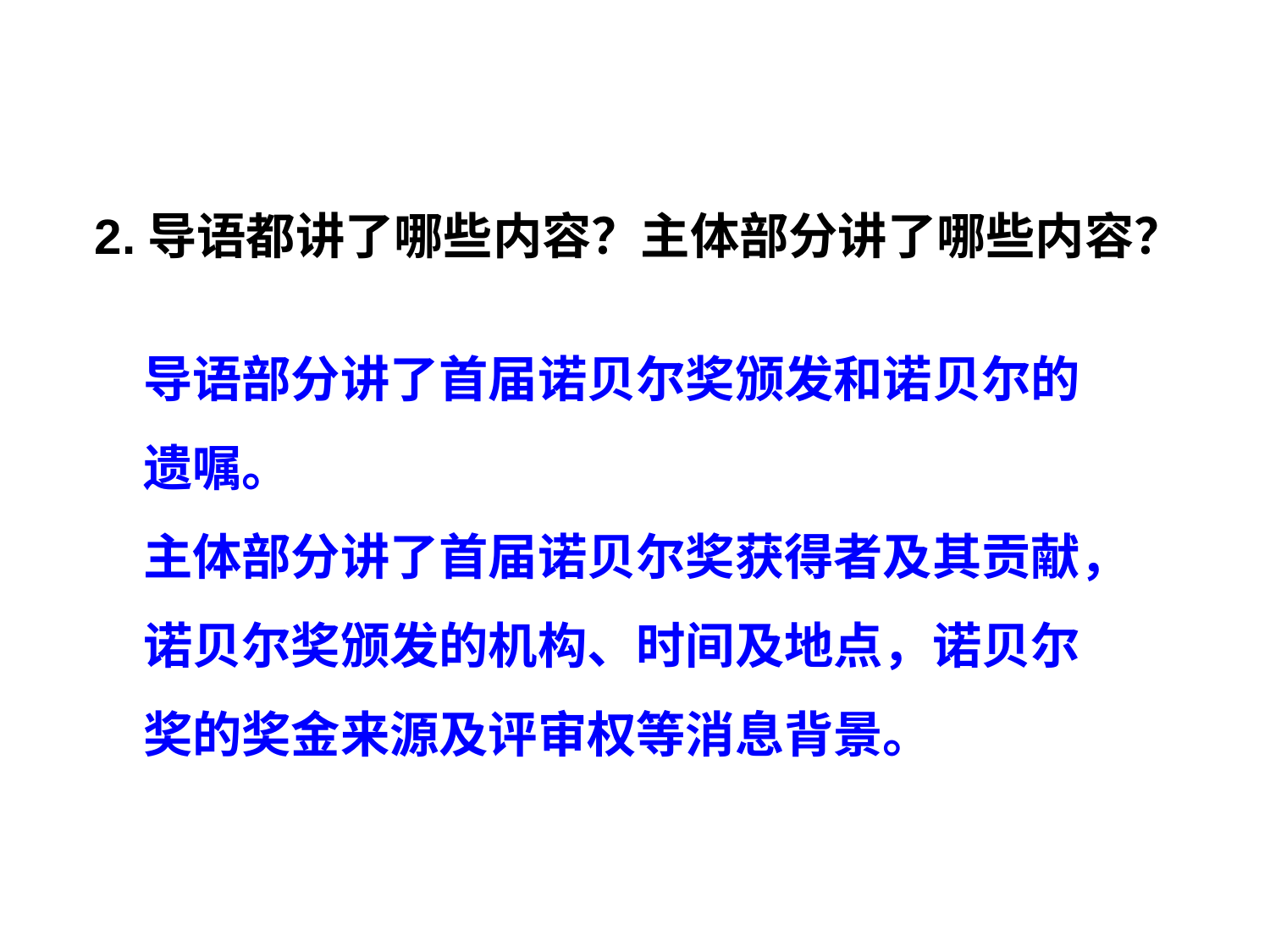

2.导语都讲了哪些内容？主体部分讲了哪些内容？
导语部分讲了首届诺贝尔奖颁发和诺贝尔的遗嘱。
主体部分讲了首届诺贝尔奖获得者及其贡献，诺贝尔奖颁发的机构、时间及地点，诺贝尔奖的奖金来源及评审权等消息背景。